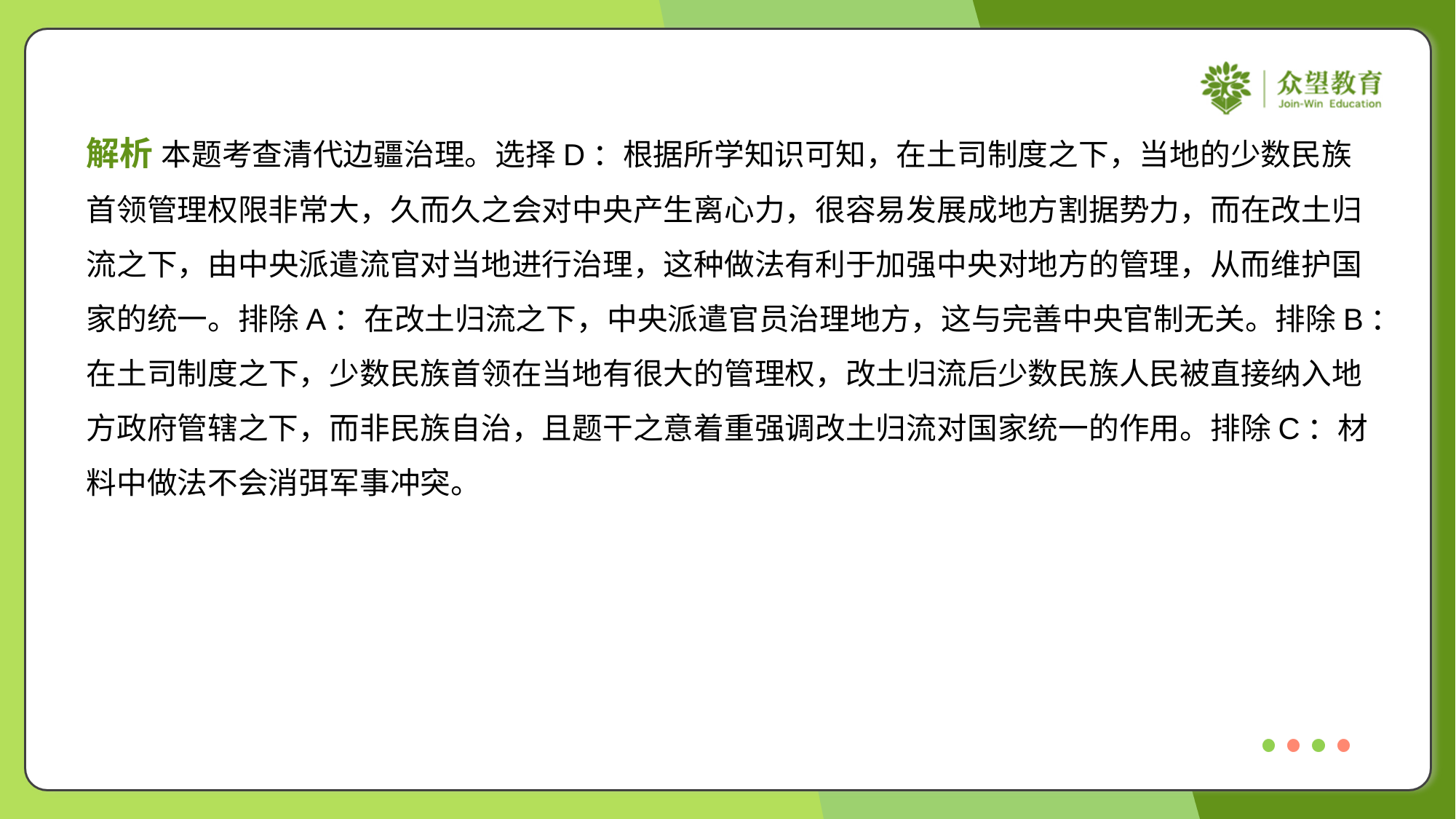

解析 本题考查清代边疆治理。选择D：根据所学知识可知，在土司制度之下，当地的少数民族
首领管理权限非常大，久而久之会对中央产生离心力，很容易发展成地方割据势力，而在改土归
流之下，由中央派遣流官对当地进行治理，这种做法有利于加强中央对地方的管理，从而维护国
家的统一。排除A：在改土归流之下，中央派遣官员治理地方，这与完善中央官制无关。排除B：
在土司制度之下，少数民族首领在当地有很大的管理权，改土归流后少数民族人民被直接纳入地
方政府管辖之下，而非民族自治，且题干之意着重强调改土归流对国家统一的作用。排除C：材
料中做法不会消弭军事冲突。